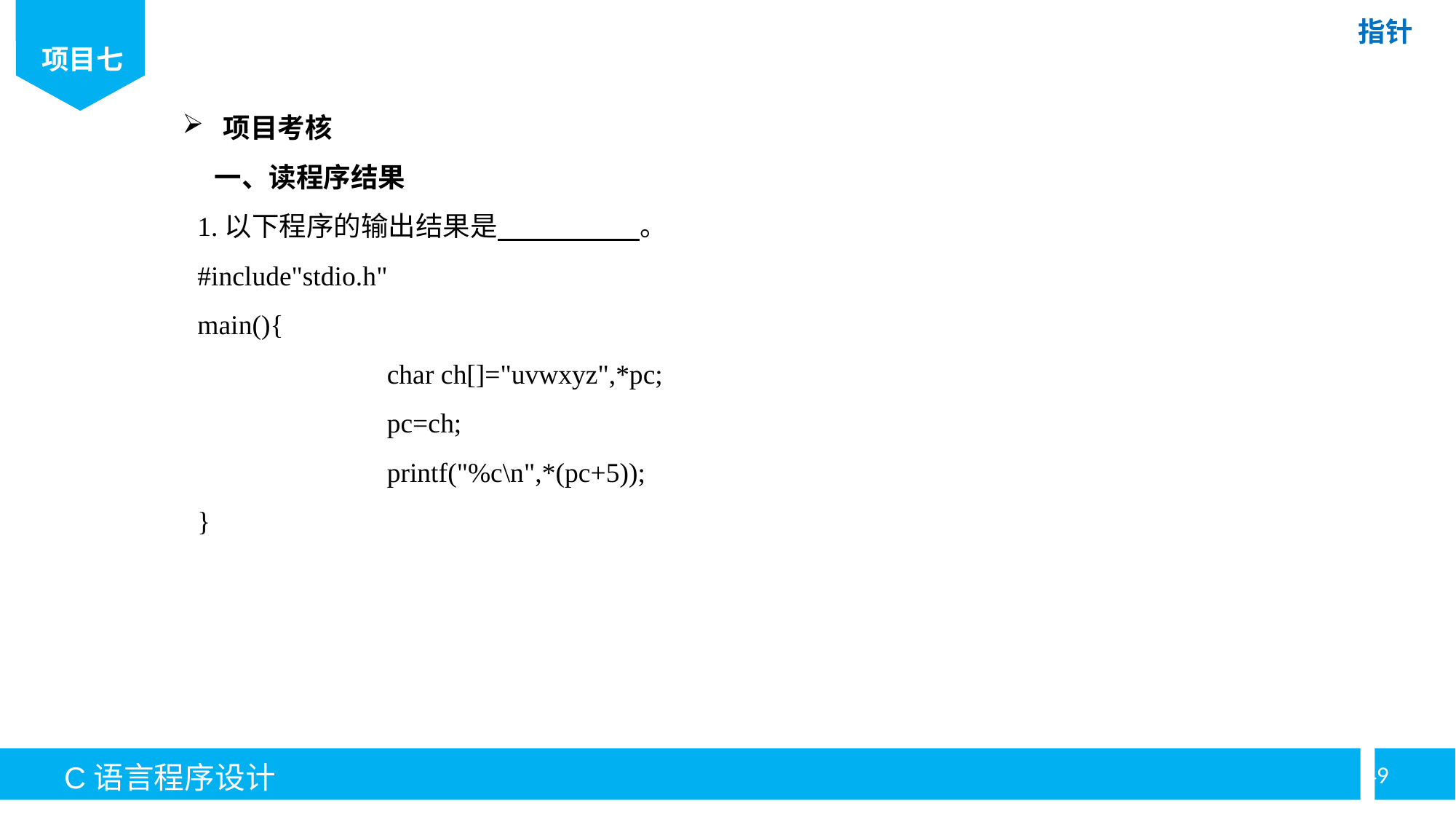

项目考核
一、读程序结果
1.以下程序的输出结果是                       。
#include"stdio.h"
main(){
	char ch[]="uvwxyz",*pc;
	pc=ch;
	printf("%c\n",*(pc+5));
}